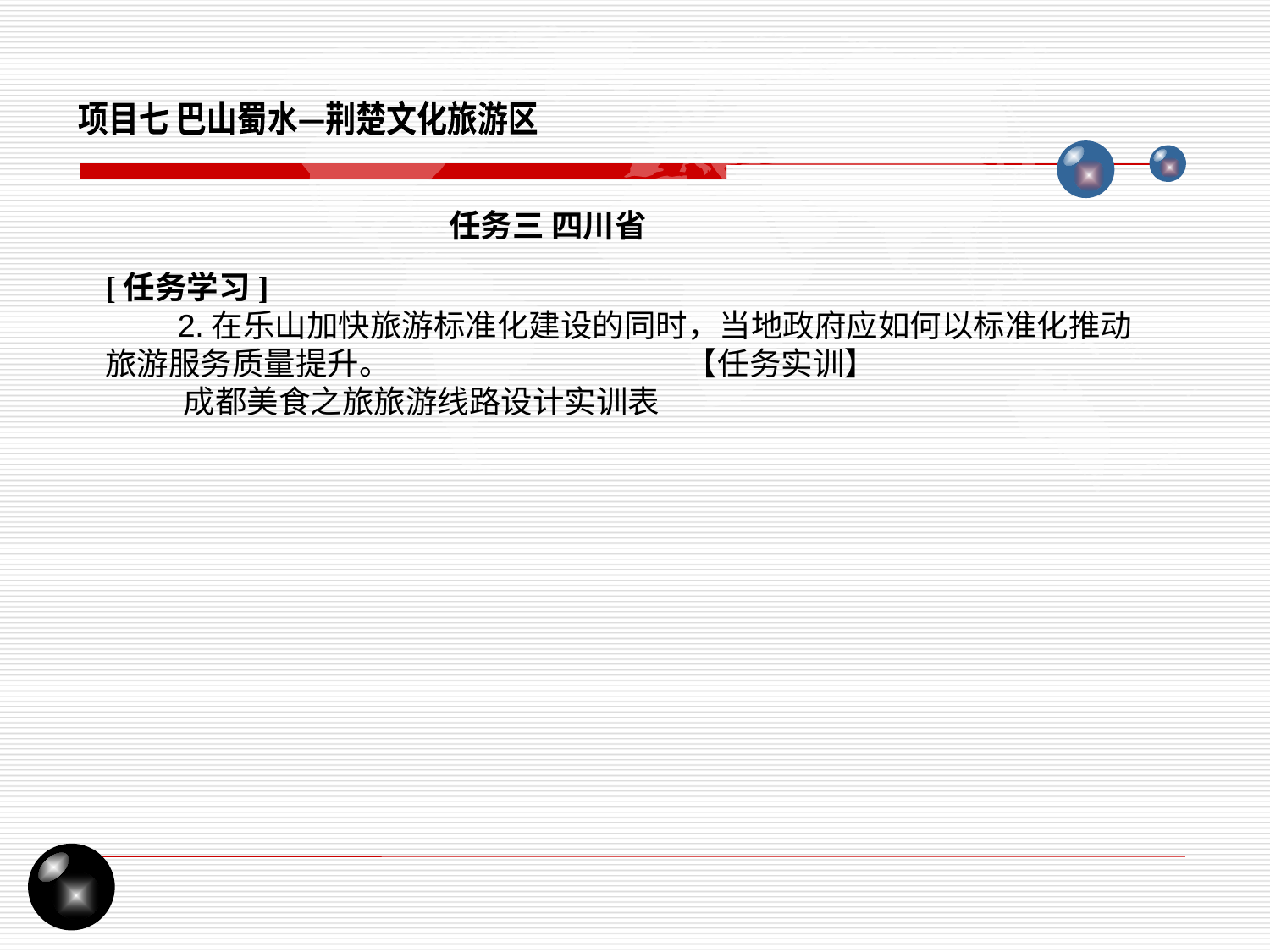

项目七 巴山蜀水—荆楚文化旅游区
任务三 四川省

[任务学习]
 2.在乐山加快旅游标准化建设的同时，当地政府应如何以标准化推动旅游服务质量提升。                                         【任务实训】
 成都美食之旅旅游线路设计实训表